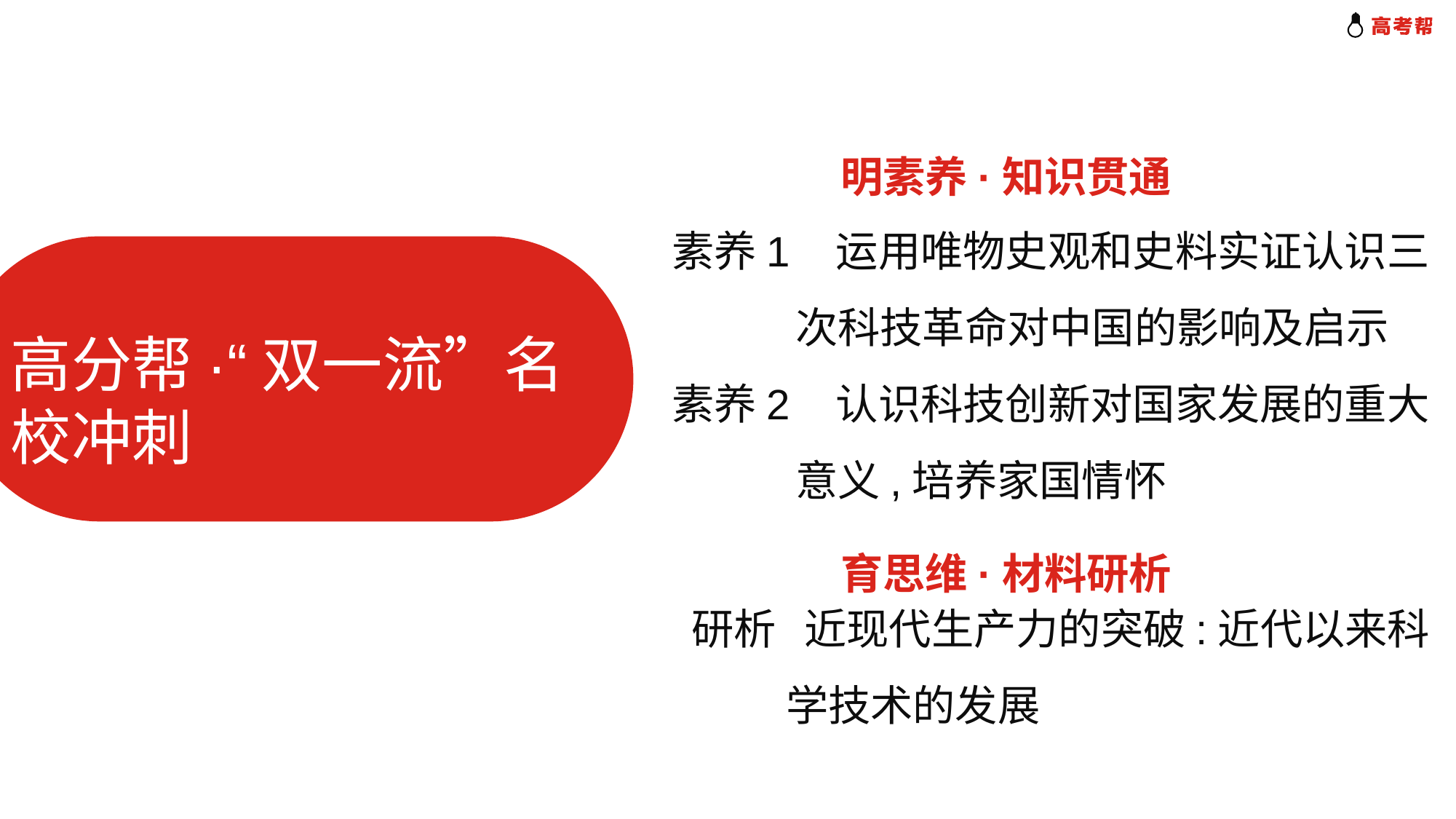

明素养·知识贯通

素养1   运用唯物史观和史料实证认识三
            次科技革命对中国的影响及启示
素养2   认识科技创新对国家发展的重大
            意义,培养家国情怀
高分帮·“双一流”名校冲刺
育思维·材料研析

 研析   近现代生产力的突破:近代以来科
           学技术的发展